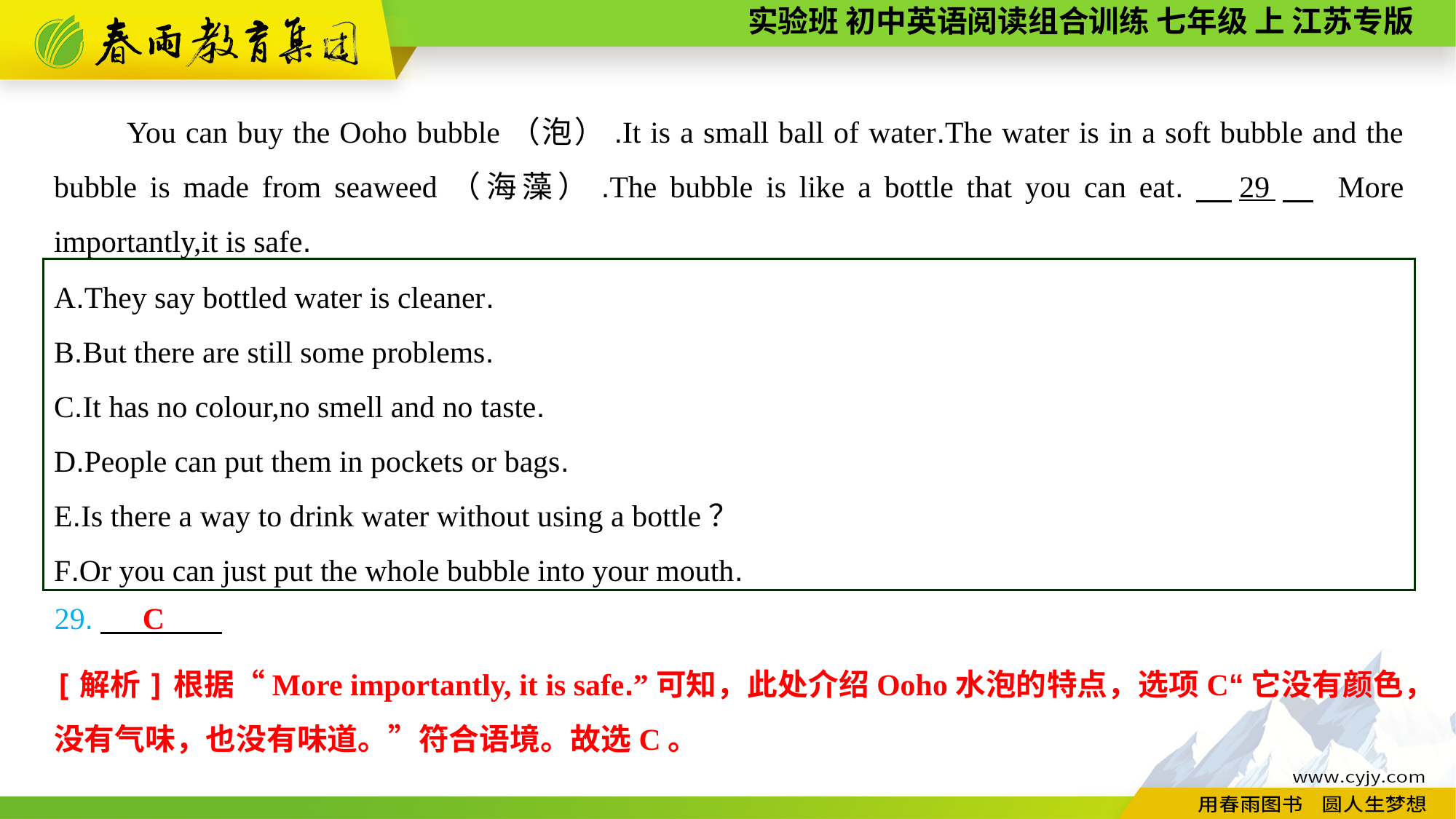

You can buy the Ooho bubble（泡）.It is a small ball of water.The water is in a soft bubble and the bubble is made from seaweed（海藻）.The bubble is like a bottle that you can eat.　29　 More importantly,it is safe.
A.They say bottled water is cleaner.
B.But there are still some problems.
C.It has no colour,no smell and no taste.
D.People can put them in pockets or bags.
E.Is there a way to drink water without using a bottle？
F.Or you can just put the whole bubble into your mouth.

29.
C
[解析]根据“More importantly, it is safe.”可知，此处介绍Ooho水泡的特点，选项C“它没有颜色，没有气味，也没有味道。”符合语境。故选C。